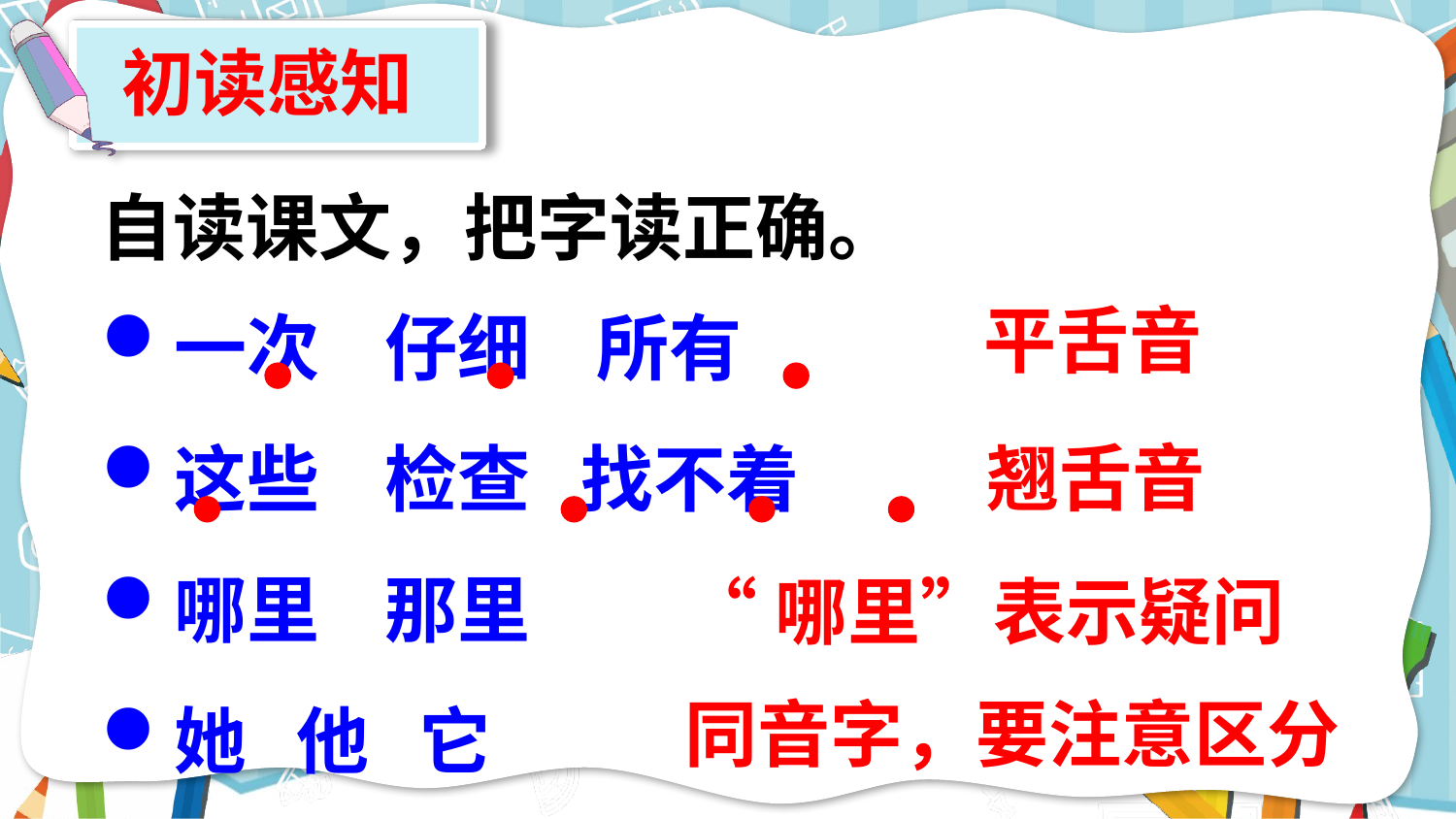

初读感知
自读课文，把字读正确。
一次    仔细    所有
这些    检查   找不着
哪里    那里
她   他   它

平舌音
翘舌音
“哪里”表示疑问
同音字，要注意区分